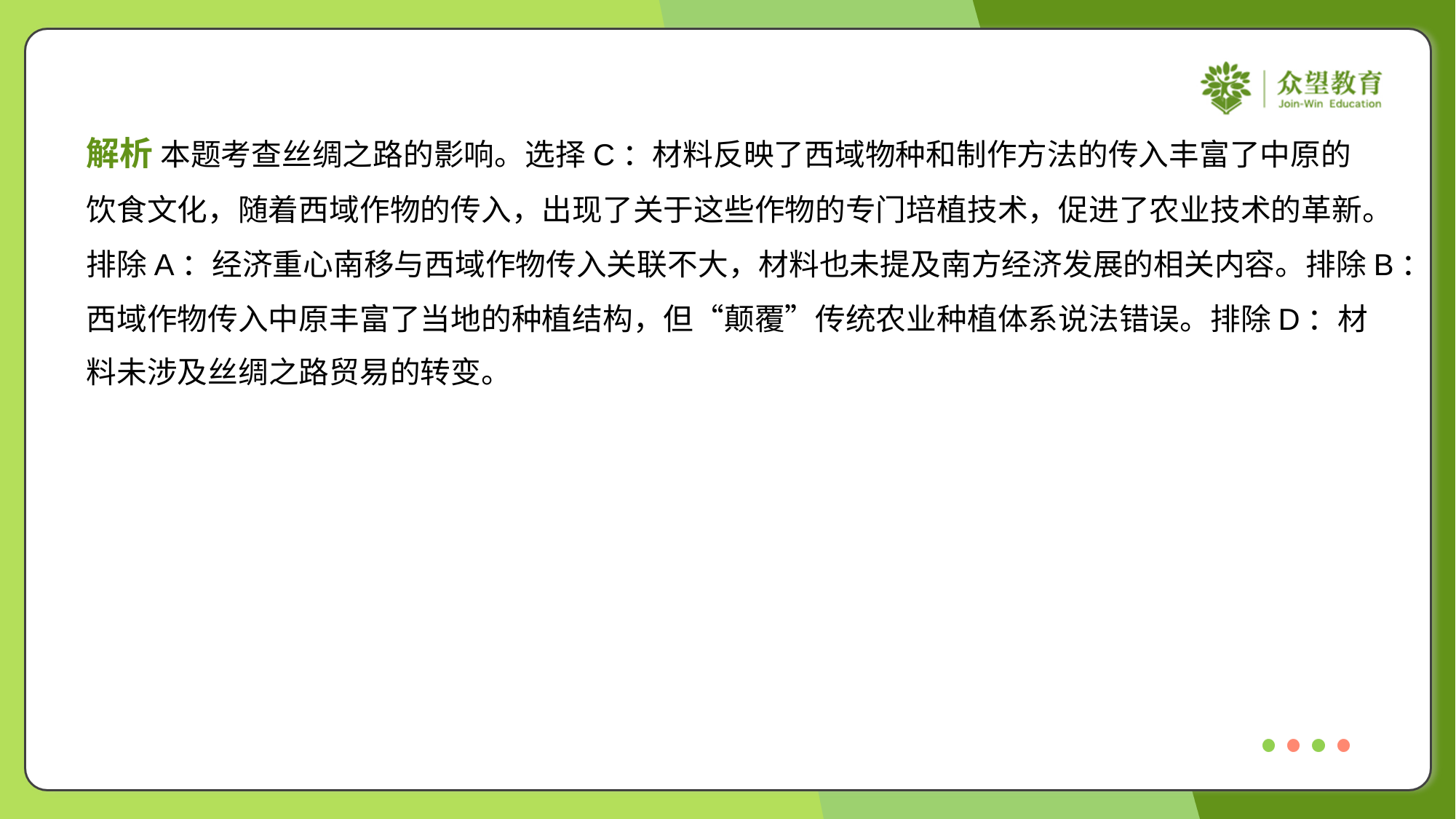

解析 本题考查丝绸之路的影响。选择C：材料反映了西域物种和制作方法的传入丰富了中原的
饮食文化，随着西域作物的传入，出现了关于这些作物的专门培植技术，促进了农业技术的革新。
排除A：经济重心南移与西域作物传入关联不大，材料也未提及南方经济发展的相关内容。排除B：
西域作物传入中原丰富了当地的种植结构，但“颠覆”传统农业种植体系说法错误。排除D：材
料未涉及丝绸之路贸易的转变。